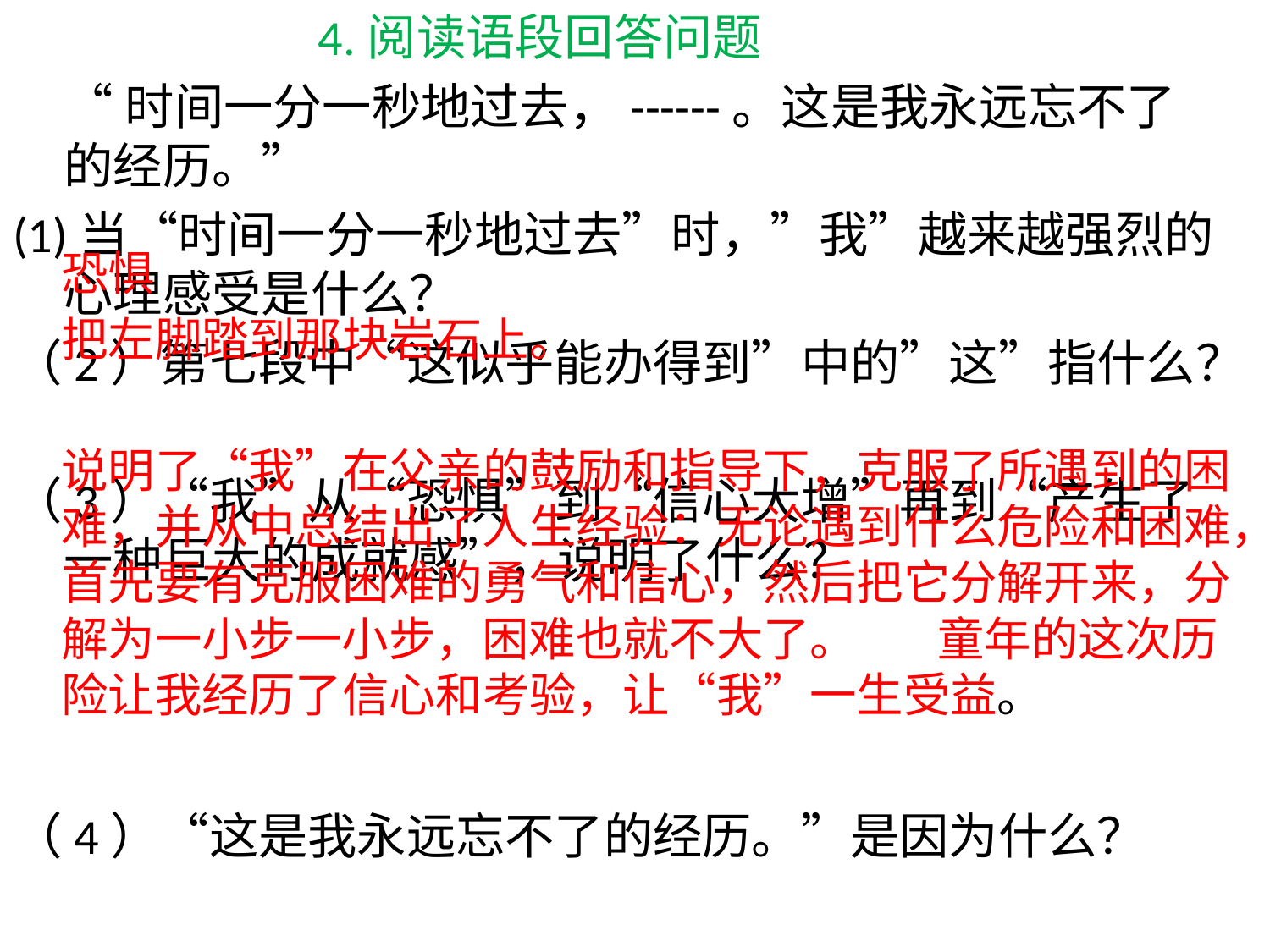

4.阅读语段回答问题
	“时间一分一秒地过去，------。这是我永远忘不了的经历。”
(1)当“时间一分一秒地过去”时，”我”越来越强烈的心理感受是什么？
（2）第七段中“这似乎能办得到”中的”这”指什么？

（3）“我”从“恐惧”到“信心大增”再到“产生了一种巨大的成就感”，说明了什么？

（4）“这是我永远忘不了的经历。”是因为什么？

				恐惧
											把左脚踏到那块岩石上。

							说明了“我”在父亲的鼓励和指导下，克服了所遇到的困难，并从中总结出了人生经验：无论遇到什么危险和困难，首先要有克服困难的勇气和信心，然后把它分解开来，分解为一小步一小步，困难也就不大了。															   童年的这次历险让我经历了信心和考验，让“我”一生受益。